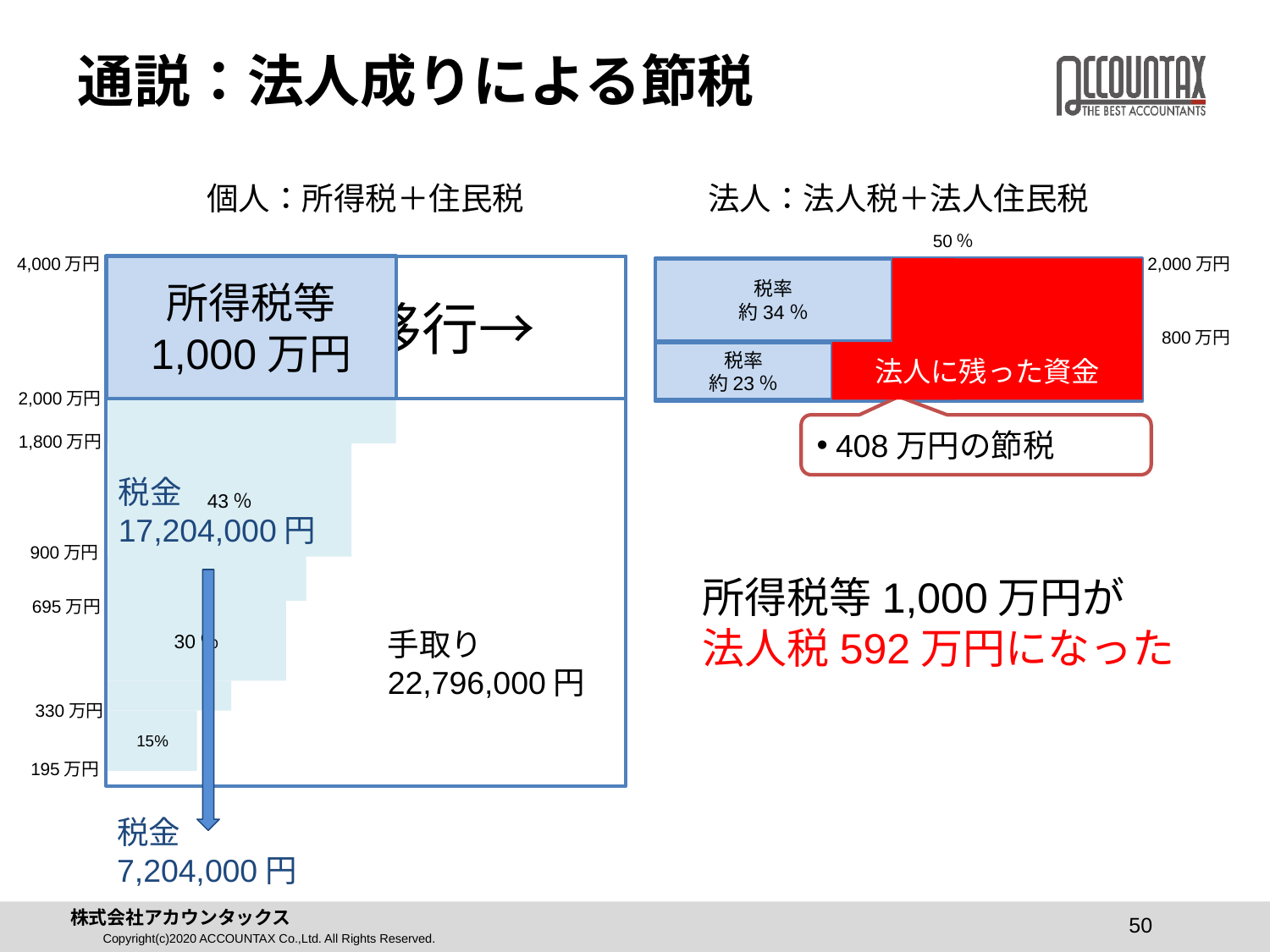

# 通説：法人成りによる節税
個人：所得税＋住民税
法人：法人税＋法人住民税
50％
4,000万円

50％
1,800万円
43％
　900万円

　695万円
30％

　330万円
15%
195万円
2,000万円
税率
約34％

800万円
税率
約23％
所得税等
1,000万円
法人へ移行→

節税額

法人に残った資金
2,000万円
408万円の節税
税金
17,204,000円
所得税等1,000万円が
法人税592万円になった

税金
7,204,000円
手取り
22,796,000円
50